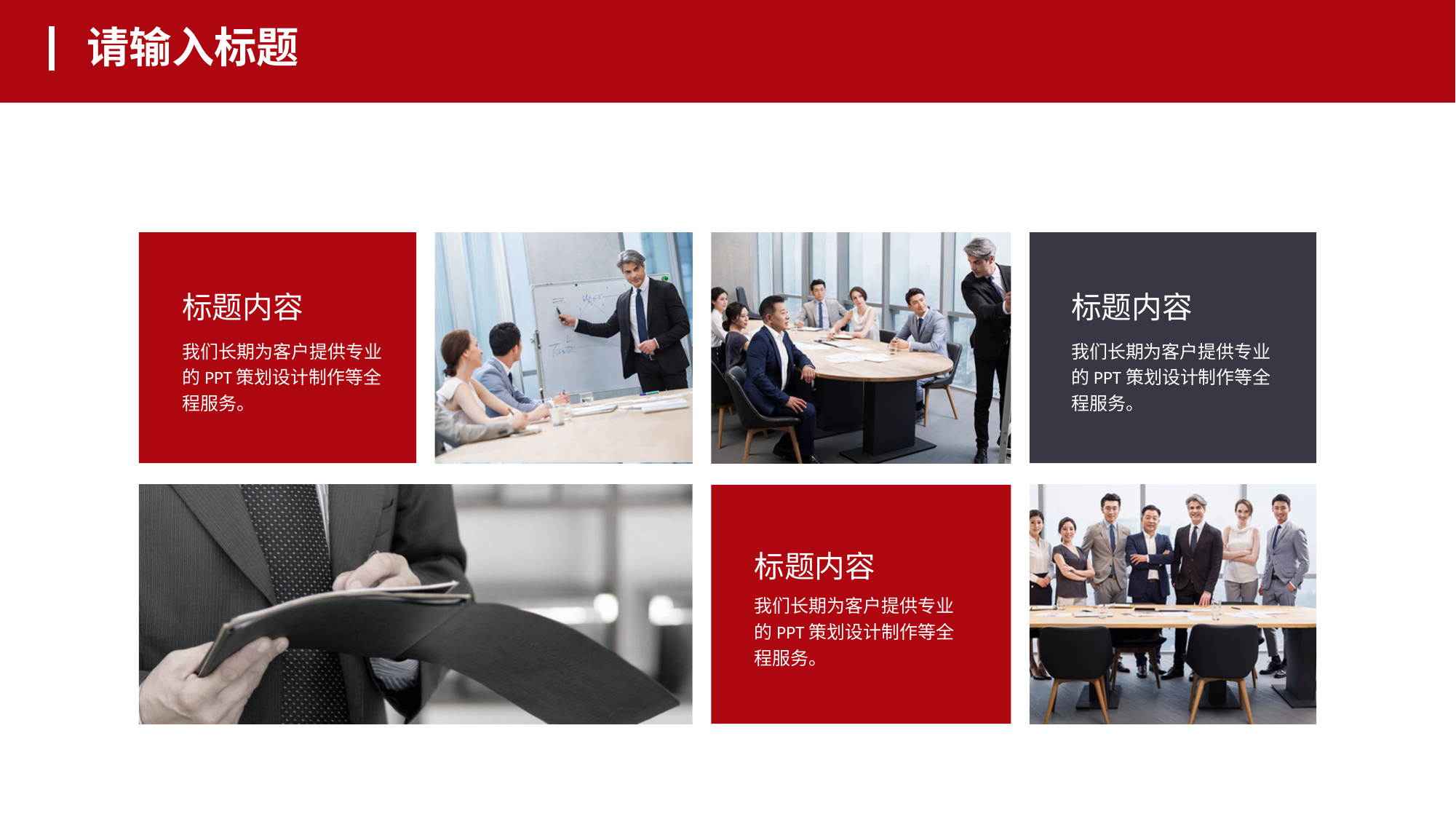

请输入标题
公司介绍

标题内容
我们长期为客户提供专业的PPT策划设计制作等全程服务。

标题内容
我们长期为客户提供专业的PPT策划设计制作等全程服务。

标题内容
我们长期为客户提供专业的PPT策划设计制作等全程服务。